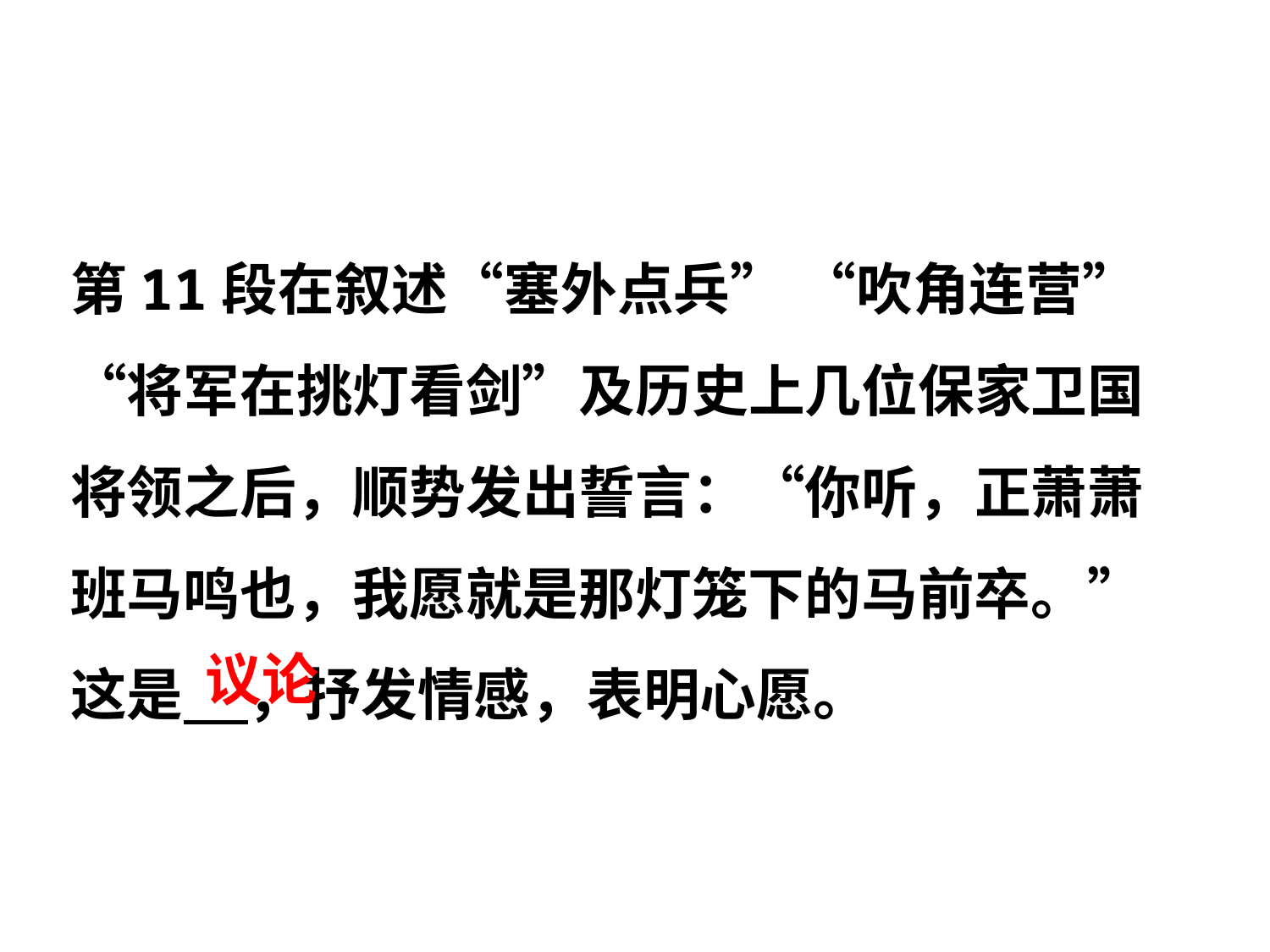

第11段在叙述“塞外点兵” “吹角连营” “将军在挑灯看剑”及历史上几位保家卫国将领之后，顺势发出誓言：“你听，正萧萧班马鸣也，我愿就是那灯笼下的马前卒。”这是     ，抒发情感，表明心愿。
议论